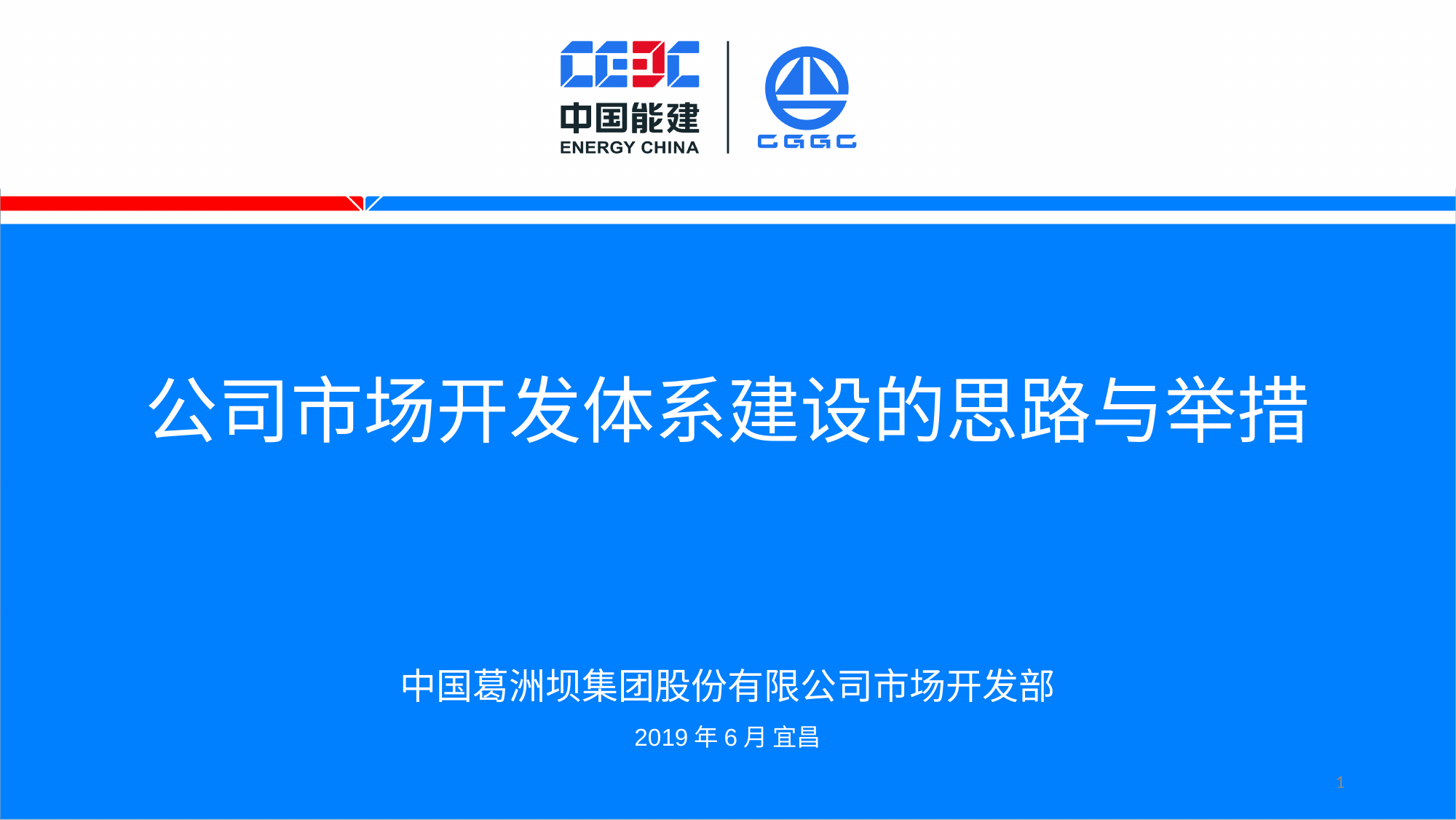

# 公司市场开发体系建设的思路与举措
中国葛洲坝集团股份有限公司市场开发部
2019年6月 宜昌
1